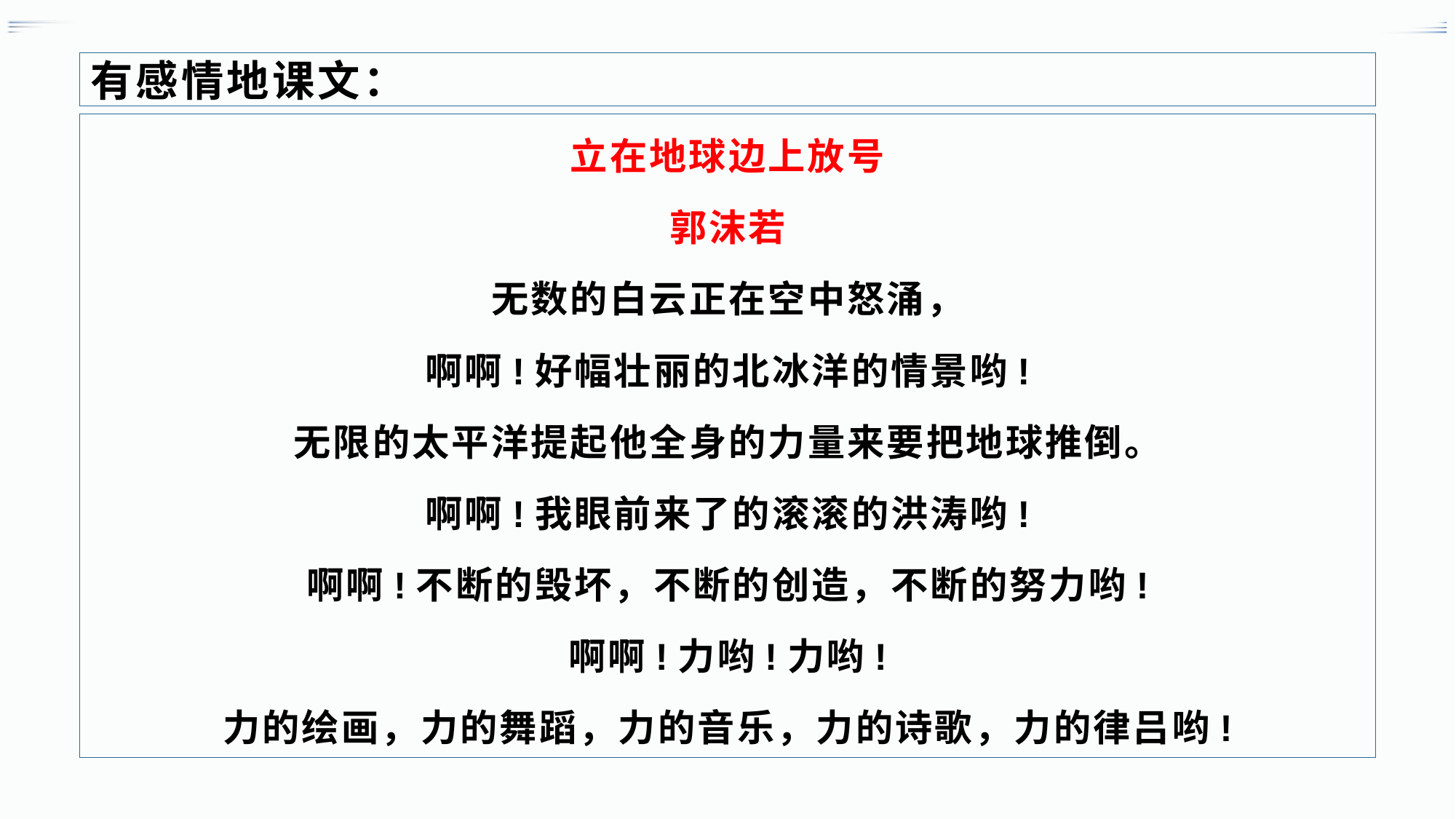

# 有感情地课文：
立在地球边上放号
郭沫若
无数的白云正在空中怒涌，
啊啊!好幅壮丽的北冰洋的情景哟!
无限的太平洋提起他全身的力量来要把地球推倒。
啊啊!我眼前来了的滚滚的洪涛哟!
啊啊!不断的毁坏，不断的创造，不断的努力哟!
啊啊!力哟!力哟!
力的绘画，力的舞蹈，力的音乐，力的诗歌，力的律吕哟!